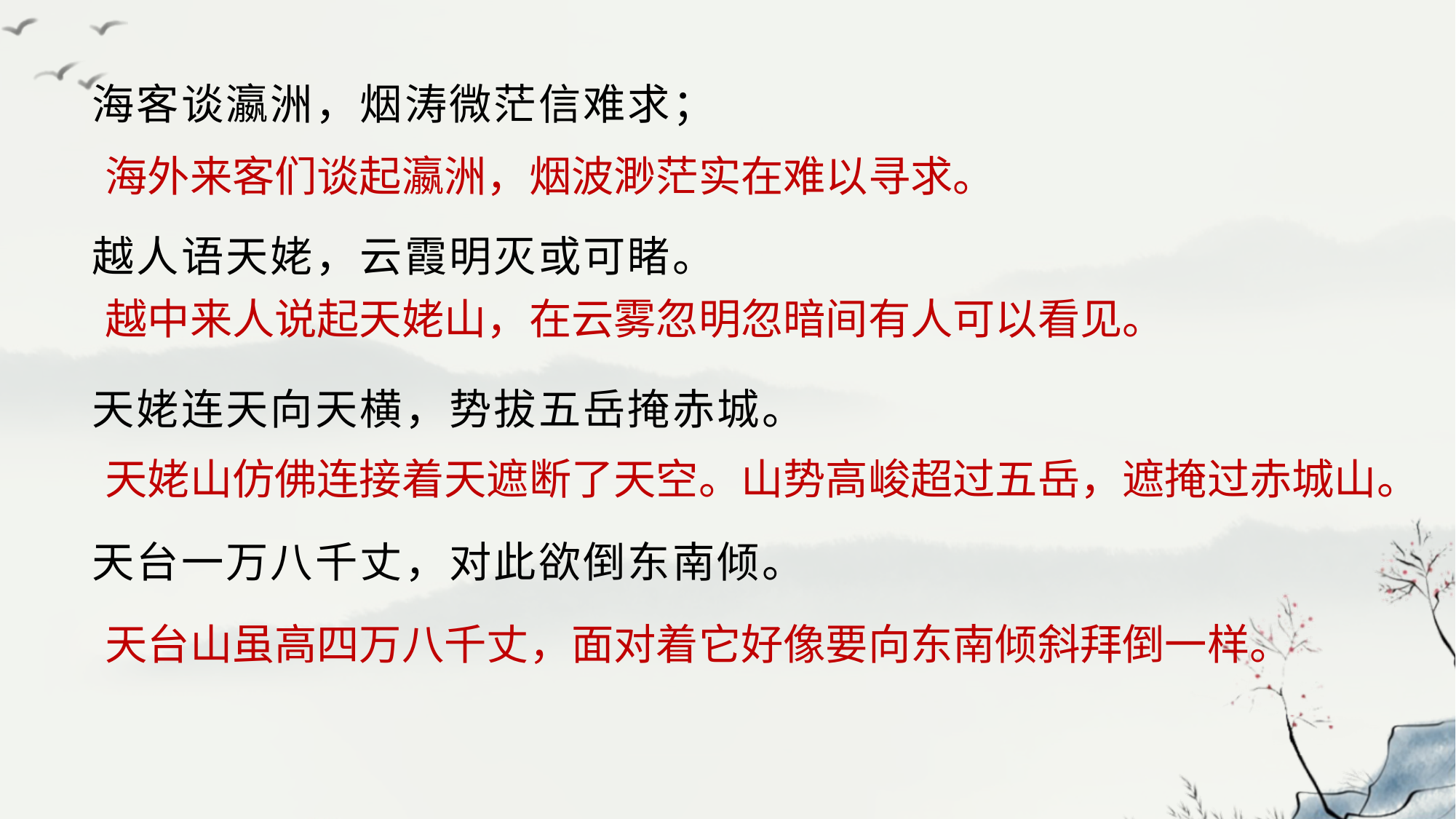

海客谈瀛洲，烟涛微茫信难求；

越人语天姥，云霞明灭或可睹。

天姥连天向天横，势拔五岳掩赤城。

天台一万八千丈，对此欲倒东南倾。
海外来客们谈起瀛洲，烟波渺茫实在难以寻求。
越中来人说起天姥山，在云雾忽明忽暗间有人可以看见。
天姥山仿佛连接着天遮断了天空。山势高峻超过五岳，遮掩过赤城山。
天台山虽高四万八千丈，面对着它好像要向东南倾斜拜倒一样。